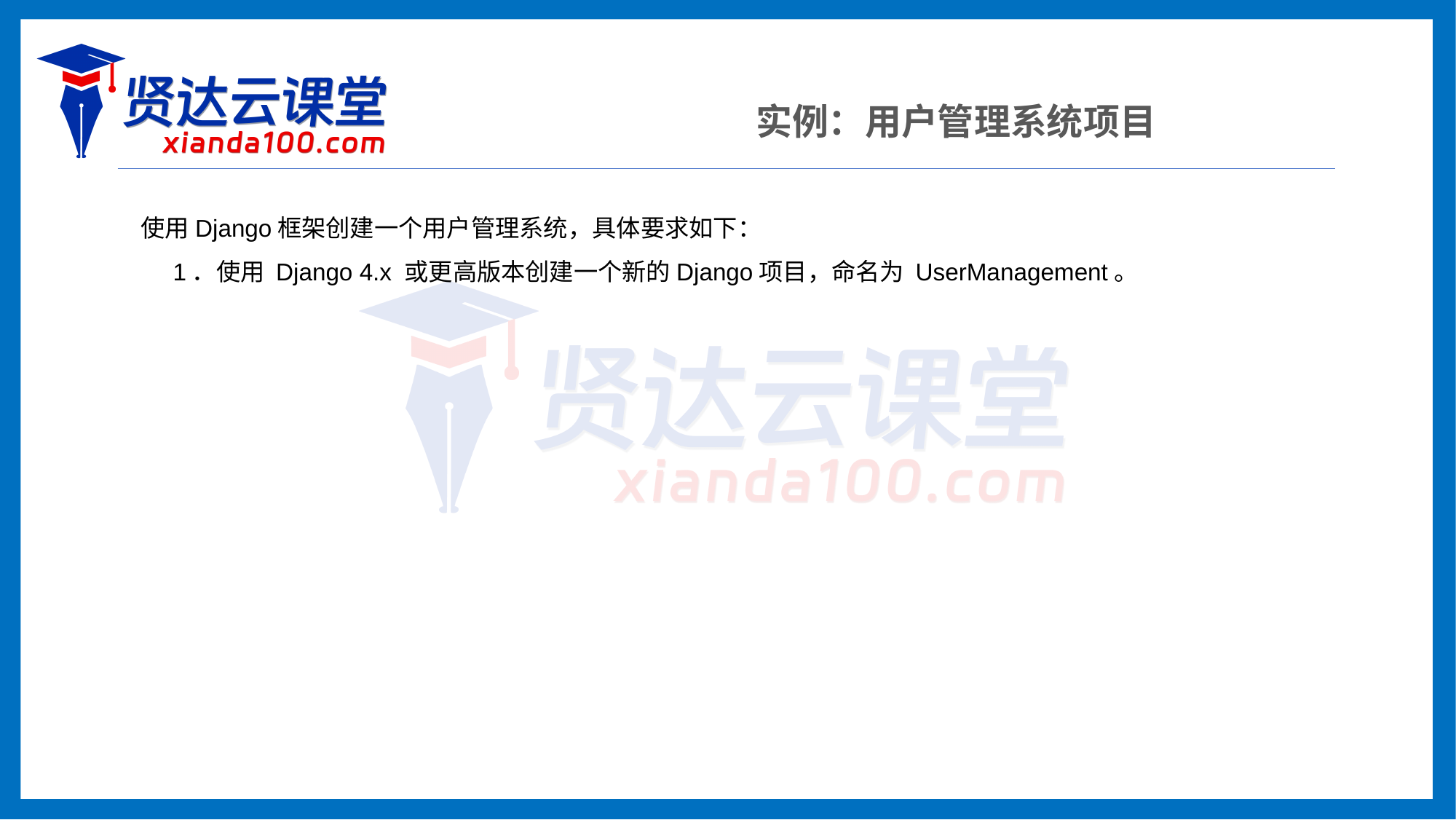

实例：用户管理系统项目
使用Django框架创建一个用户管理系统，具体要求如下：
1．使用 Django 4.x 或更高版本创建一个新的Django项目，命名为 UserManagement。